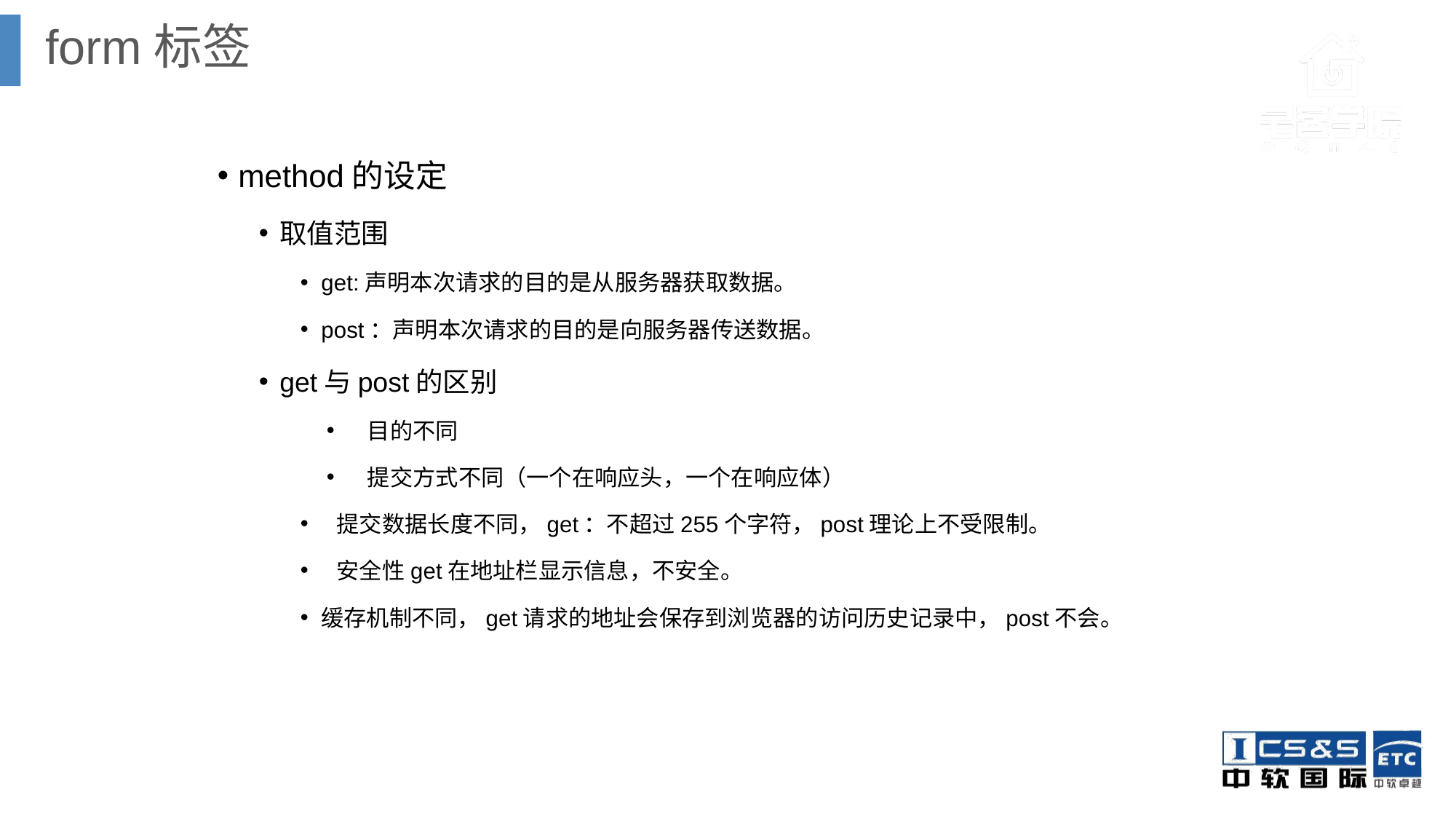

form标签
method的设定
取值范围
get:声明本次请求的目的是从服务器获取数据。
post：声明本次请求的目的是向服务器传送数据。
get与post的区别
目的不同
提交方式不同（一个在响应头，一个在响应体）
  提交数据长度不同，get：不超过255个字符，post理论上不受限制。
  安全性get在地址栏显示信息，不安全。
缓存机制不同，get请求的地址会保存到浏览器的访问历史记录中，post不会。